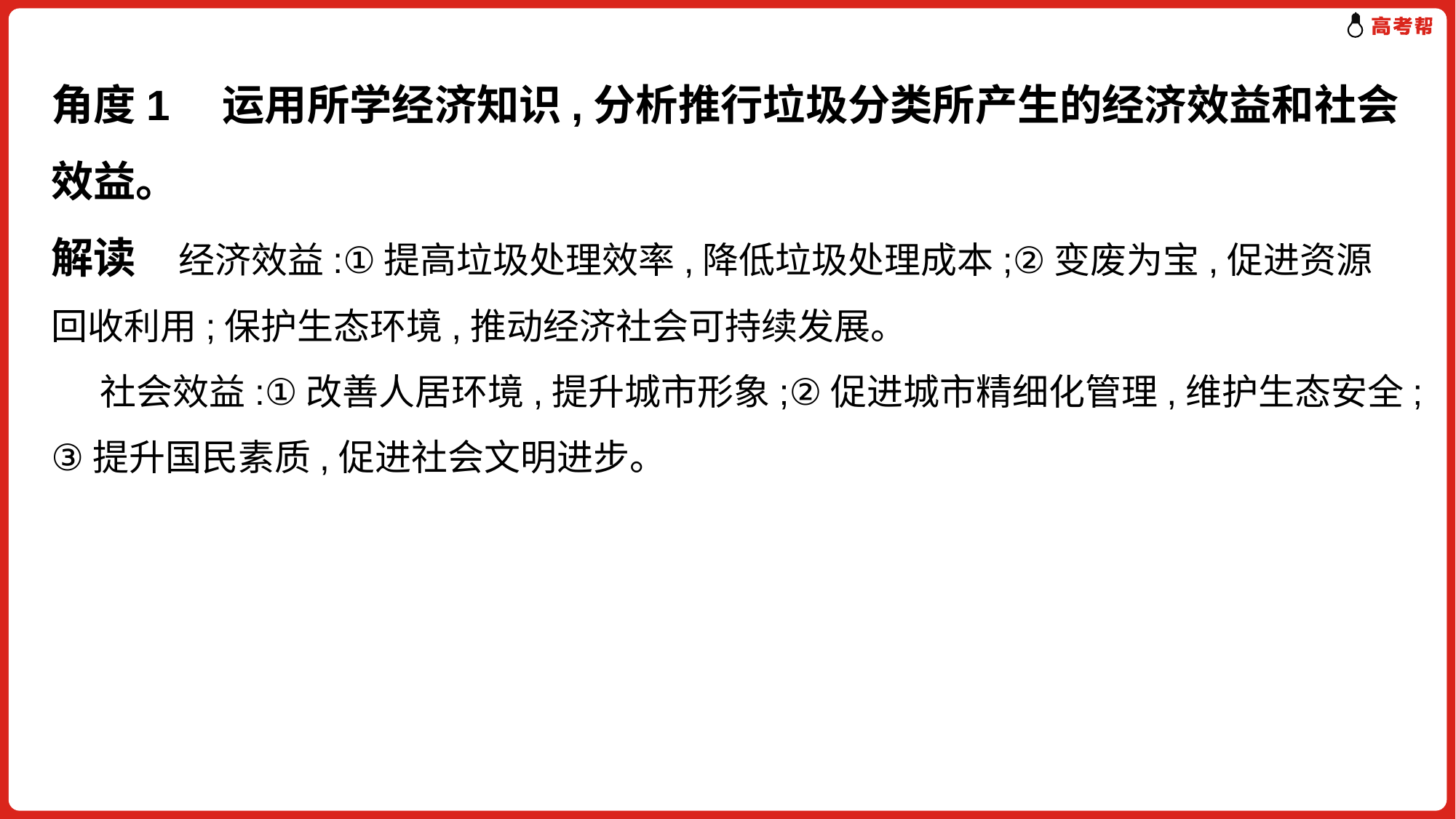

# 角度1　运用所学经济知识,分析推行垃圾分类所产生的经济效益和社会效益。 解读　经济效益:①提高垃圾处理效率,降低垃圾处理成本;②变废为宝,促进资源回收利用;保护生态环境,推动经济社会可持续发展。 社会效益:①改善人居环境,提升城市形象;②促进城市精细化管理,维护生态安全;③提升国民素质,促进社会文明进步。